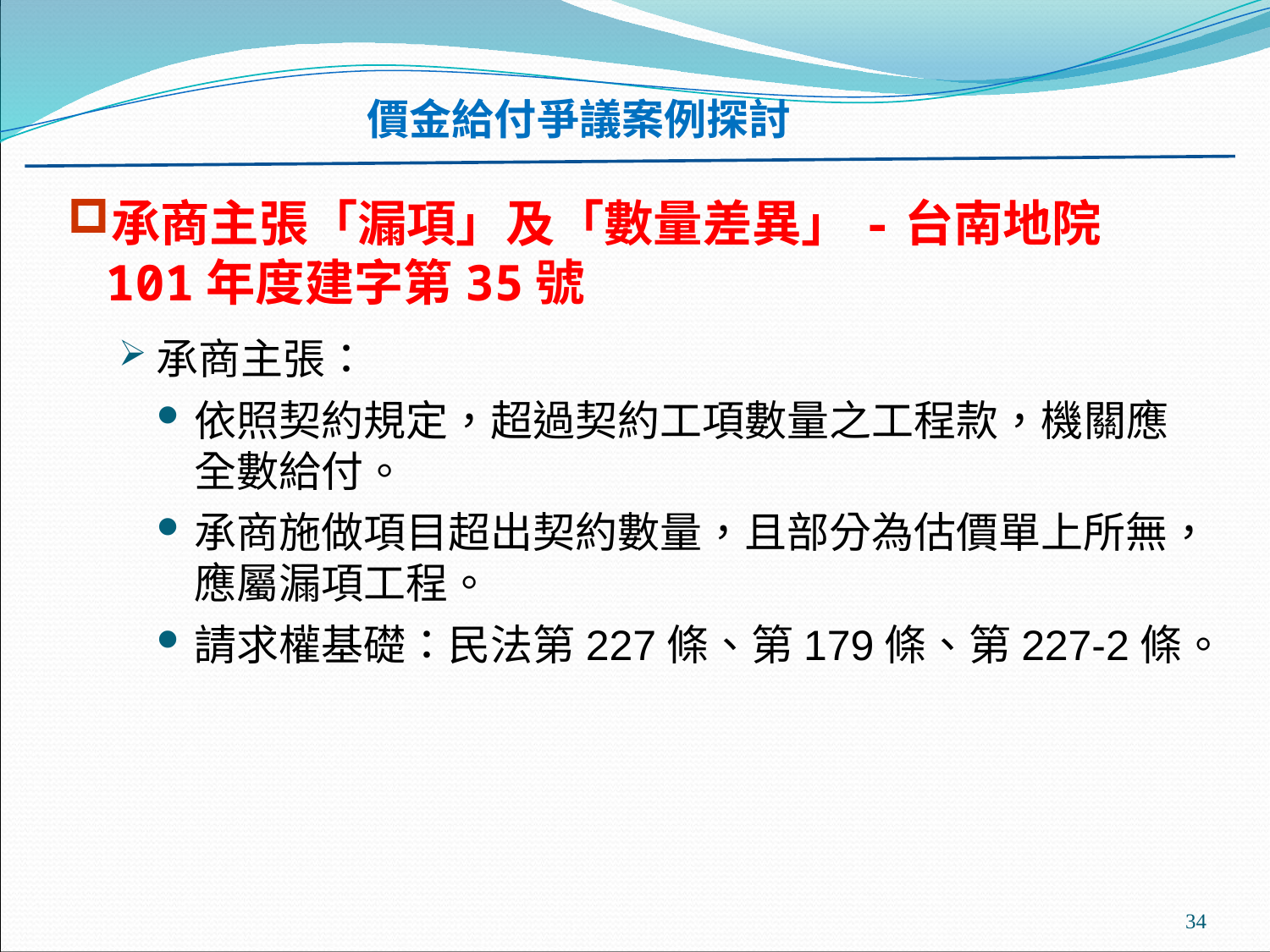

價金給付爭議案例探討
#
承商主張「漏項」及「數量差異」-台南地院101年度建字第35號
承商主張：
依照契約規定，超過契約工項數量之工程款，機關應全數給付。
承商施做項目超出契約數量，且部分為估價單上所無，應屬漏項工程。
請求權基礎：民法第227條、第179條、第227-2條。
34